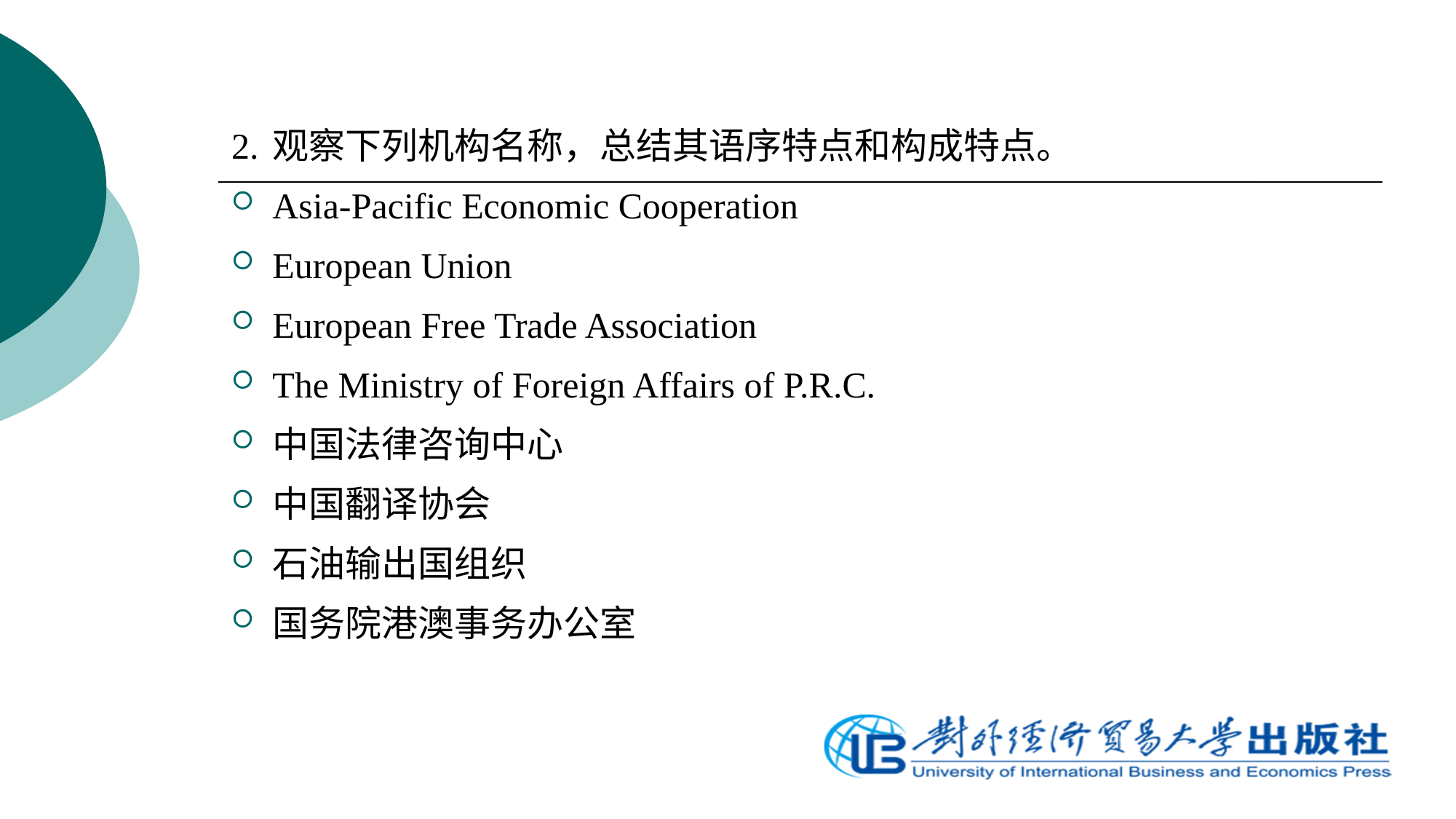

2.	观察下列机构名称，总结其语序特点和构成特点。
Asia-Pacific Economic Cooperation
European Union
European Free Trade Association
The Ministry of Foreign Affairs of P.R.C.
中国法律咨询中心
中国翻译协会
石油输出国组织
国务院港澳事务办公室